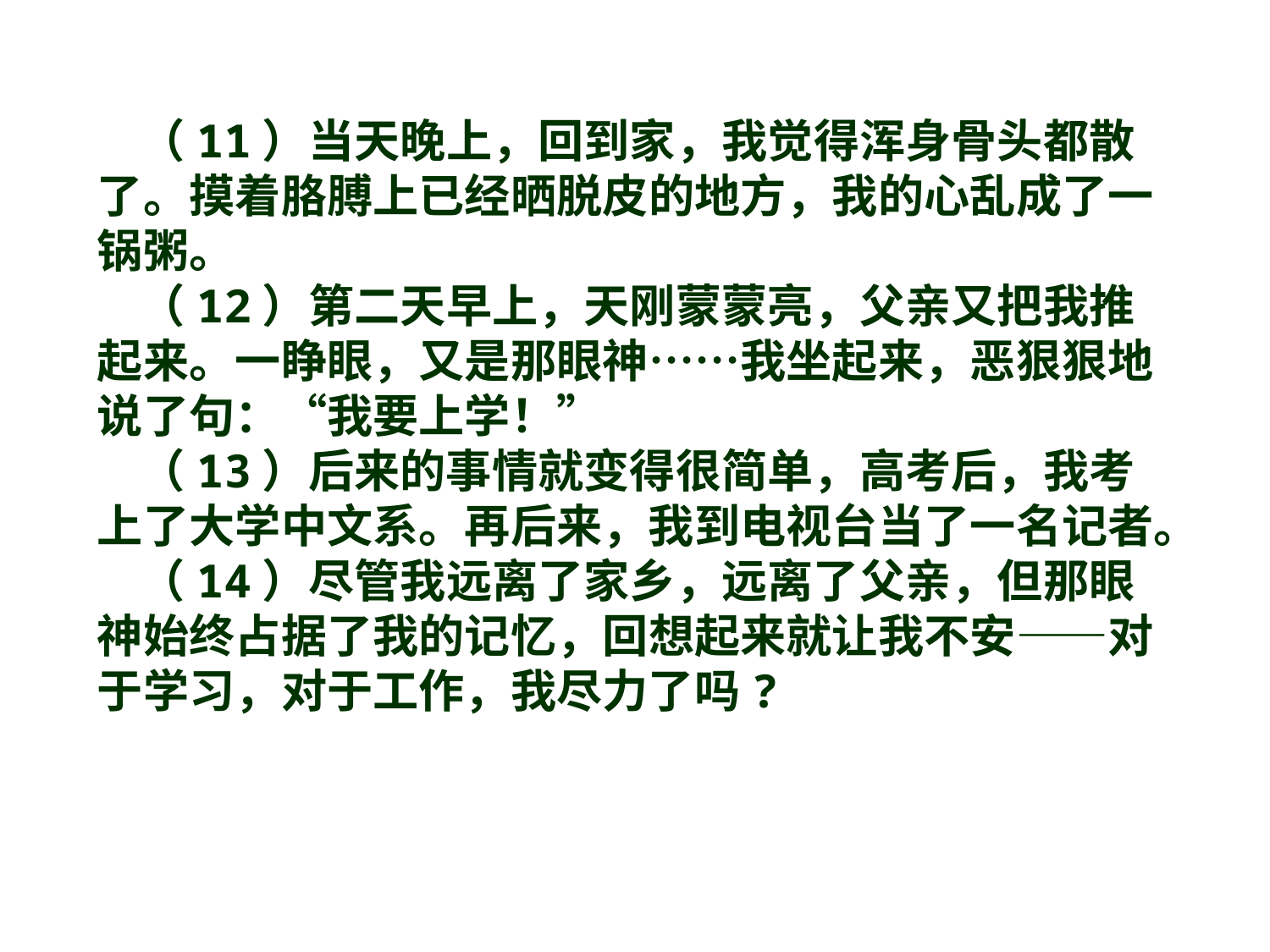

（11）当天晚上，回到家，我觉得浑身骨头都散了。摸着胳膊上已经晒脱皮的地方，我的心乱成了一锅粥。
   （12）第二天早上，天刚蒙蒙亮，父亲又把我推起来。一睁眼，又是那眼神……我坐起来，恶狠狠地说了句：“我要上学！”
   （13）后来的事情就变得很简单，高考后，我考上了大学中文系。再后来，我到电视台当了一名记者。
   （14）尽管我远离了家乡，远离了父亲，但那眼神始终占据了我的记忆，回想起来就让我不安——对于学习，对于工作，我尽力了吗?